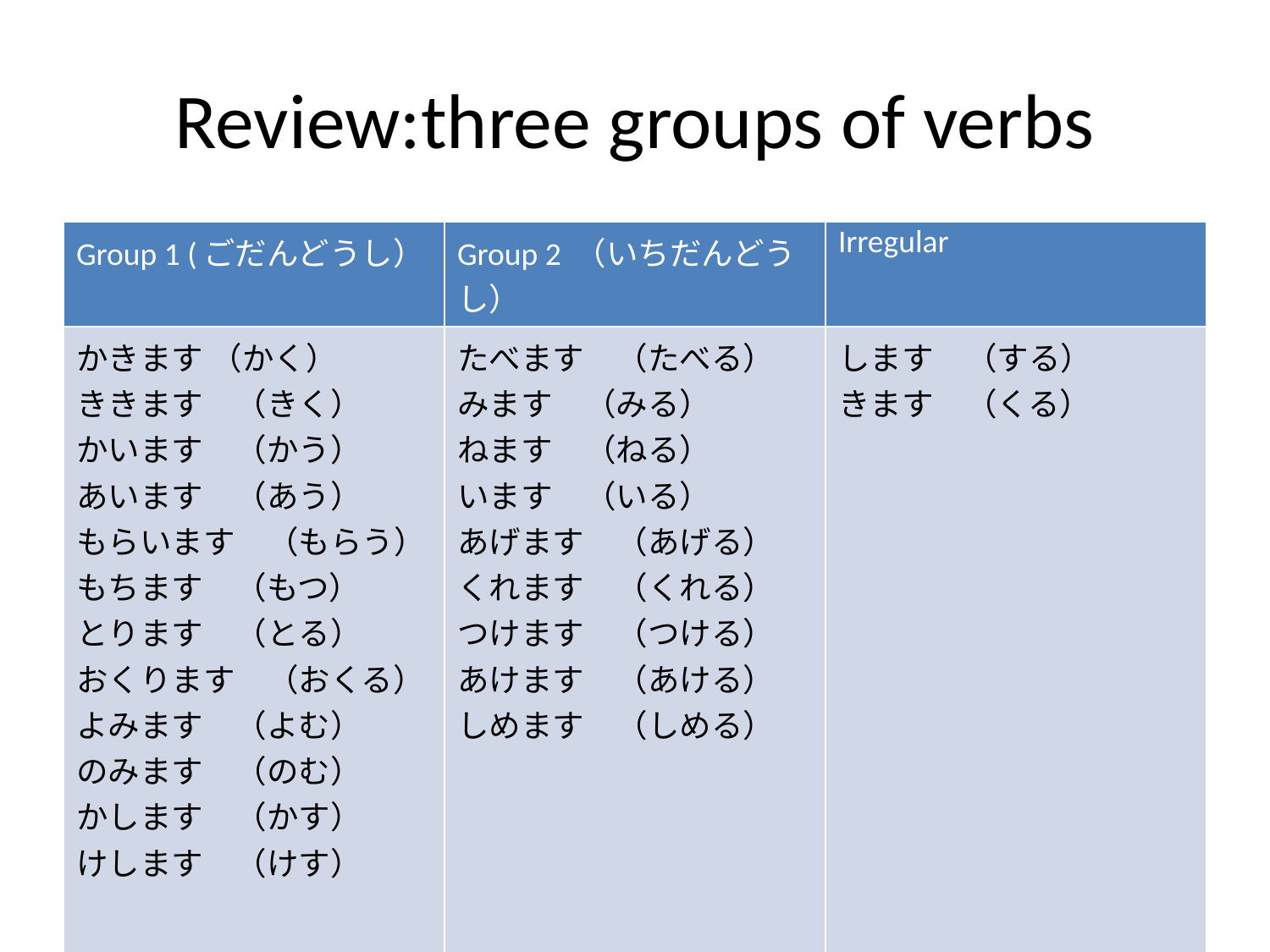

# Review:three groups of verbs
| Group 1 (ごだんどうし） | Group 2 （いちだんどうし） | Irregular |
| --- | --- | --- |
| かきます （かく） ききます　（きく） かいます　（かう） あいます　（あう） もらいます　（もらう） もちます　（もつ） とります　（とる） おくります　（おくる） よみます　（よむ） のみます　（のむ） かします　（かす） けします　（けす） | たべます　（たべる） みます　（みる） ねます　（ねる） います　（いる） あげます　（あげる） くれます　（くれる） つけます　（つける） あけます　（あける） しめます　（しめる） | します　（する） きます　（くる） |